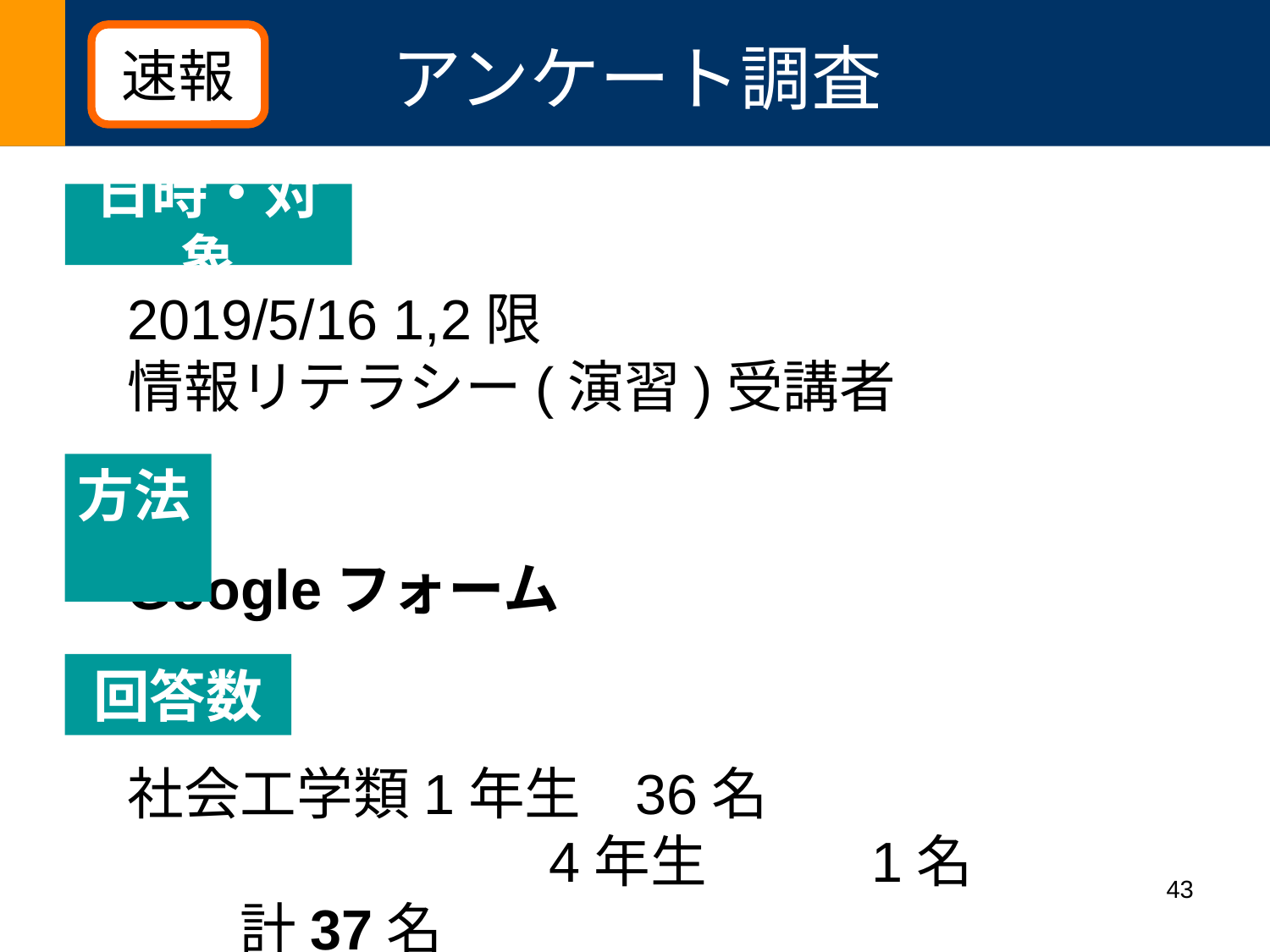

# アンケート調査
速報
日時・対象
2019/5/16 1,2限
情報リテラシー(演習)受講者
方法
Googleフォーム
回答数
社会工学類1年生	36名
　　　　　　　 4年生   　　1名	　　計37名
43